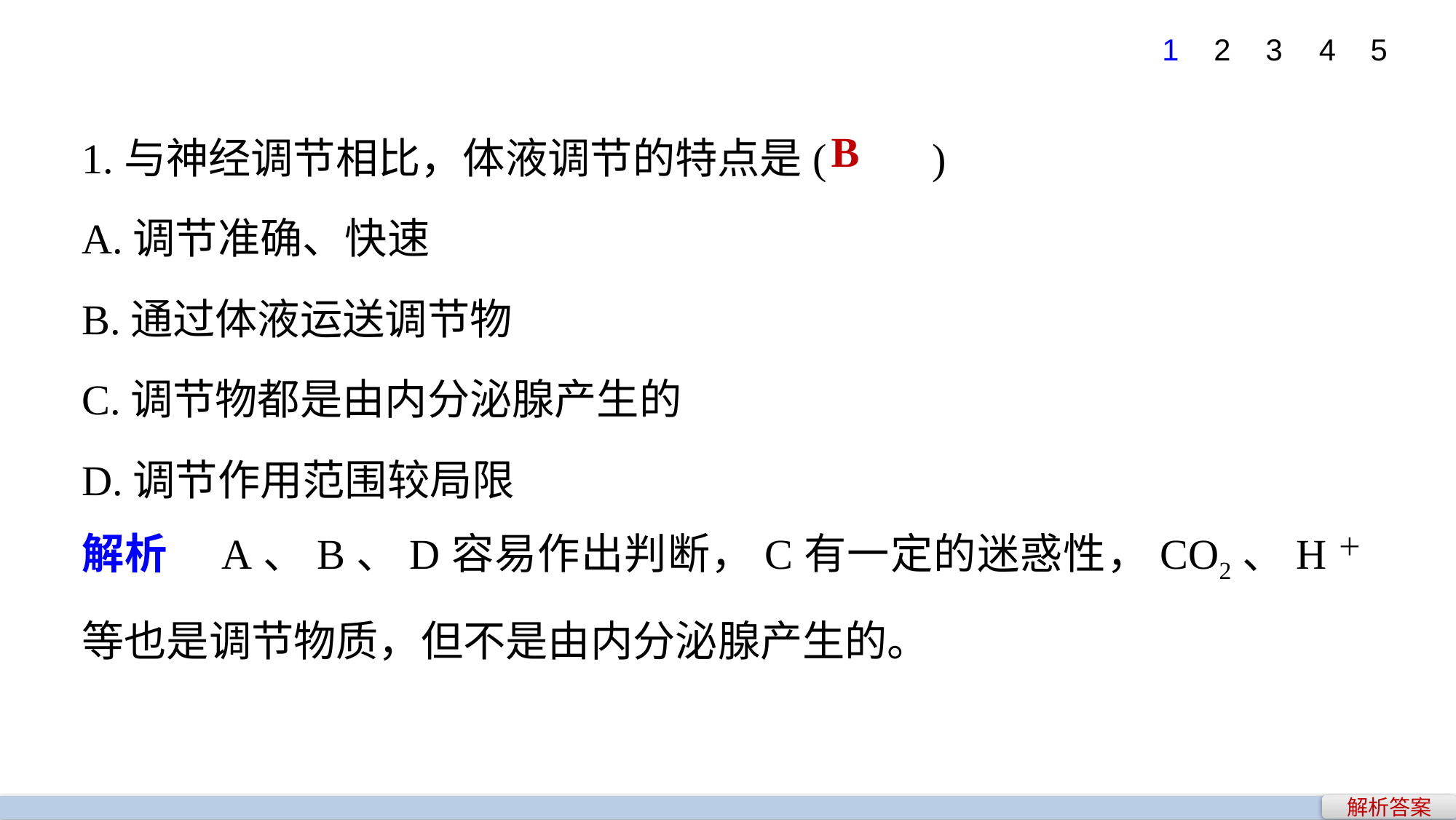

1
2
3
4
5
1.与神经调节相比，体液调节的特点是(　　)
A.调节准确、快速
B.通过体液运送调节物
C.调节物都是由内分泌腺产生的
D.调节作用范围较局限
解析　A、B、D容易作出判断，C有一定的迷惑性，CO2、H＋等也是调节物质，但不是由内分泌腺产生的。
B
解析答案